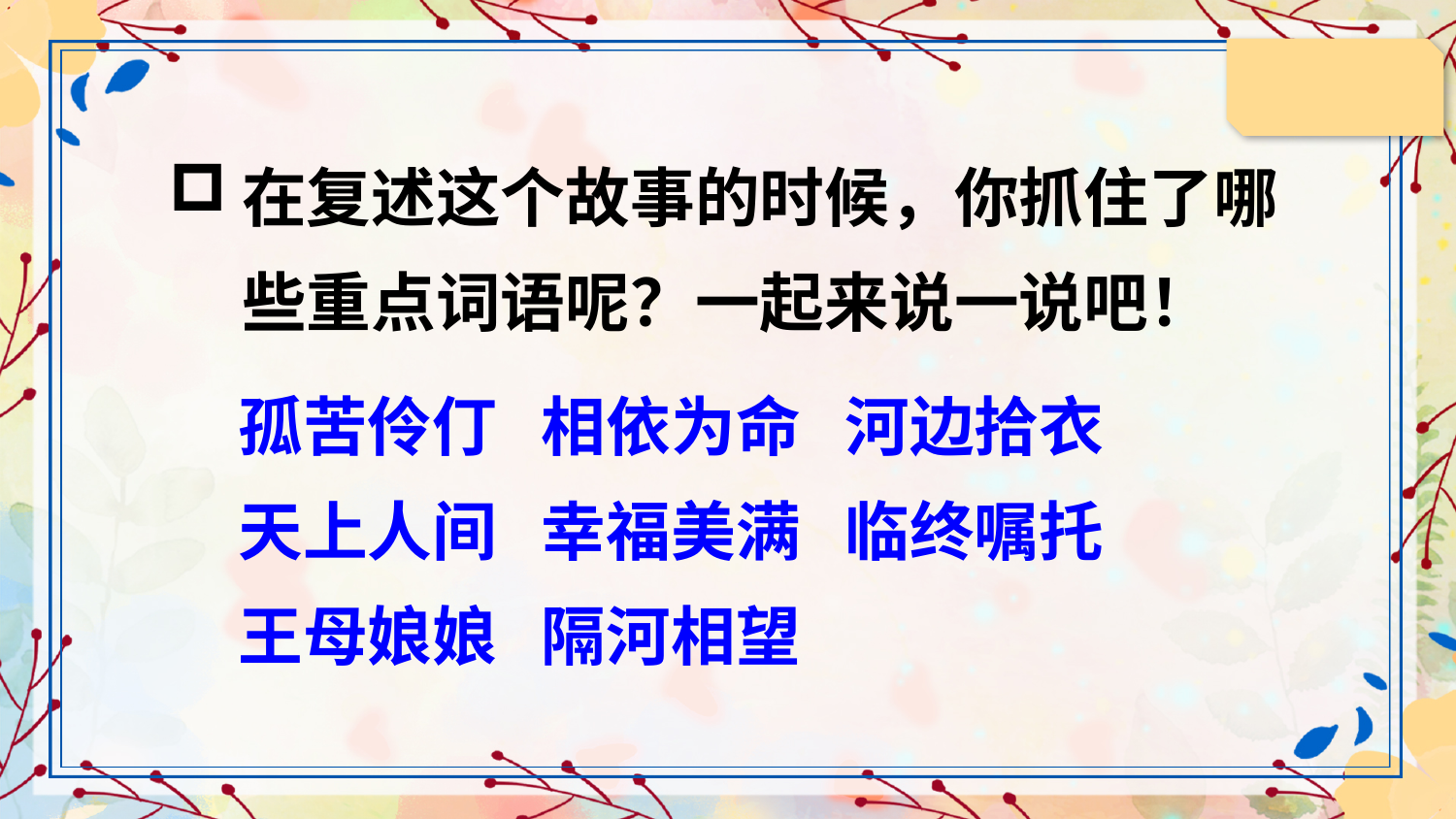

在复述这个故事的时候，你抓住了哪些重点词语呢？一起来说一说吧！
孤苦伶仃   相依为命   河边拾衣
天上人间   幸福美满   临终嘱托
王母娘娘   隔河相望